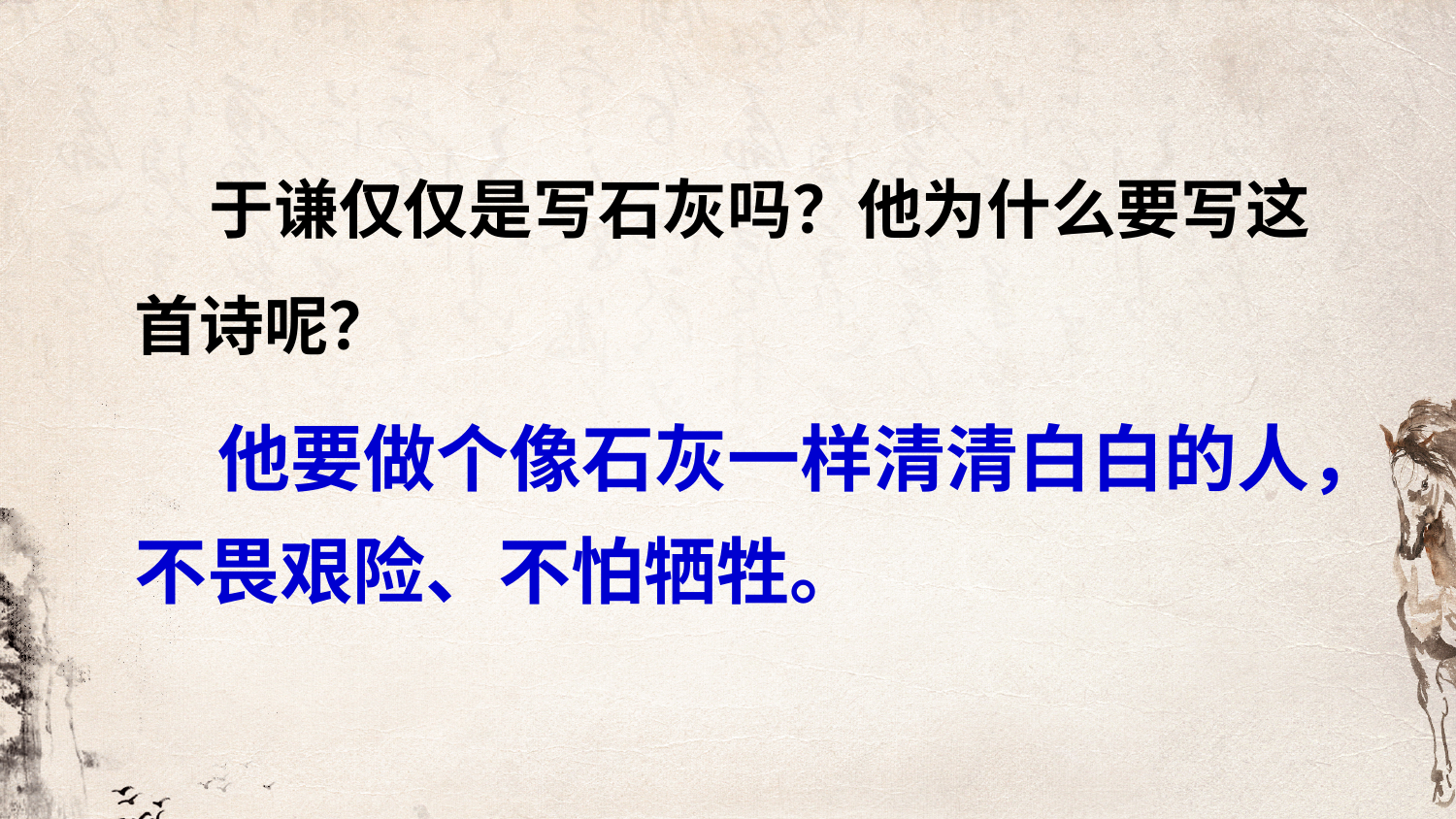

于谦仅仅是写石灰吗？他为什么要写这首诗呢？
    他要做个像石灰一样清清白白的人，不畏艰险、不怕牺牲。